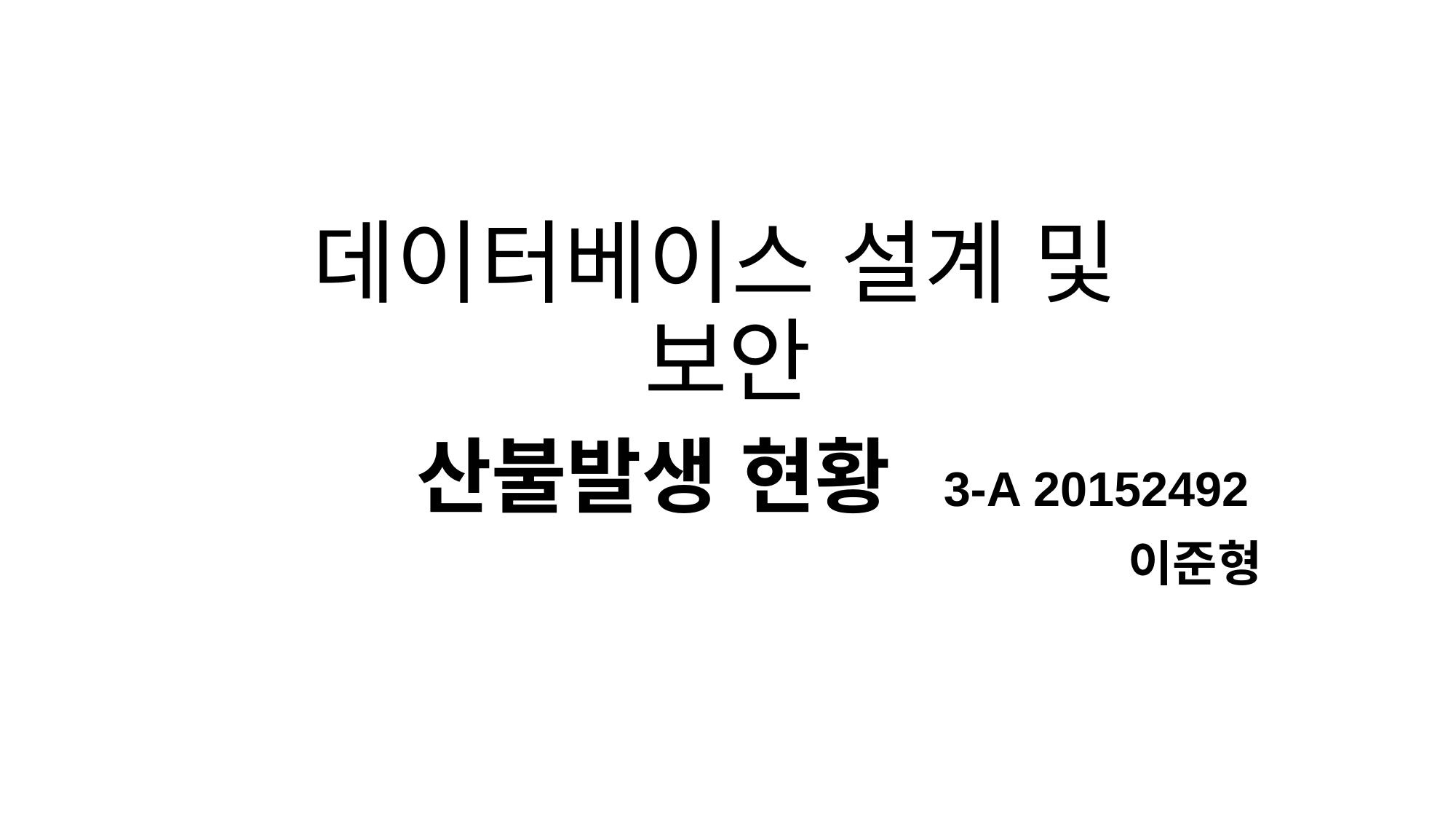

# 데이터베이스 설계 및 보안
산불발생 현황   3-A 20152492
이준형